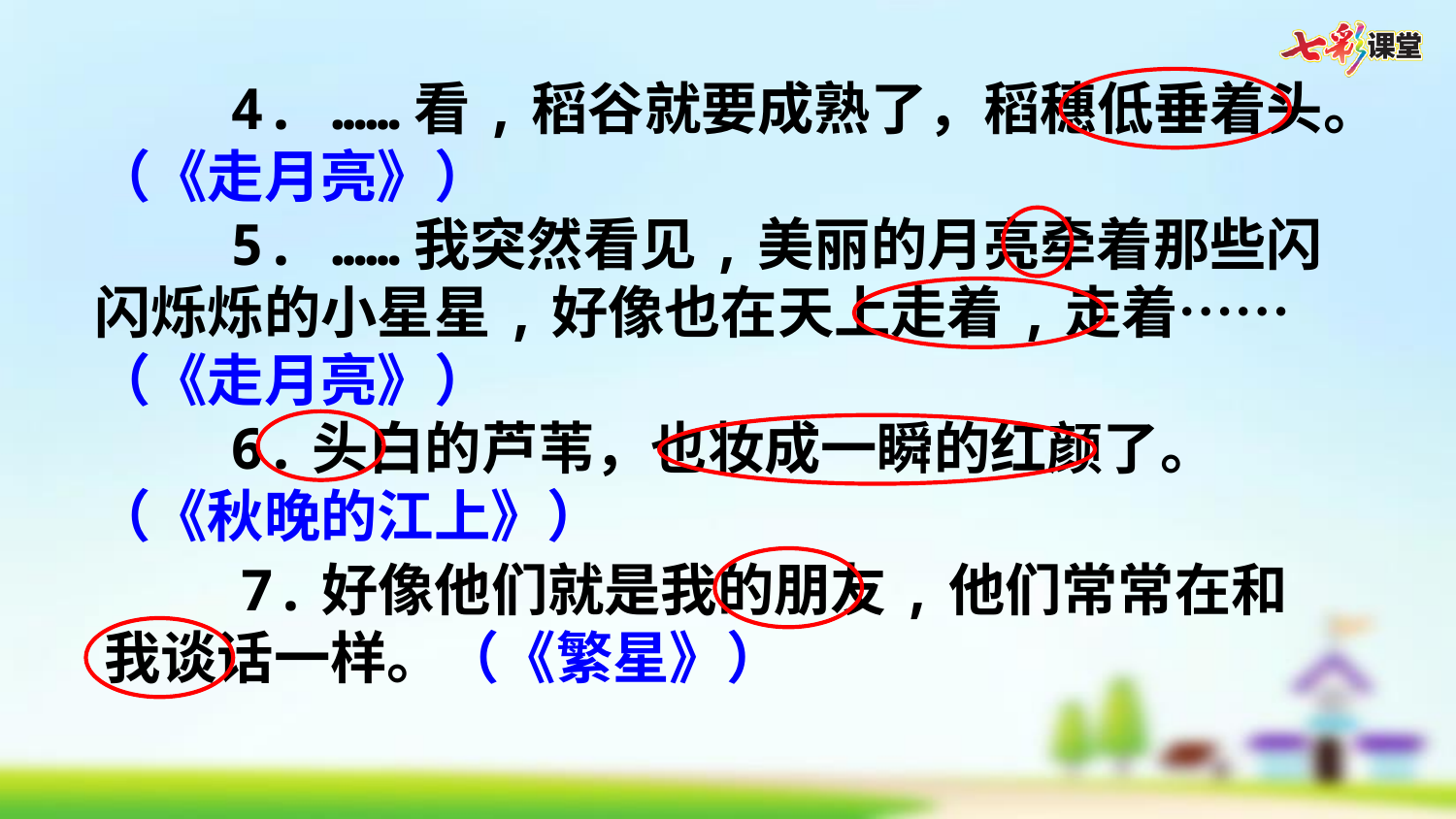

4. ……看,稻谷就要成熟了，稻穗低垂着头。（《走月亮》）
    5. ……我突然看见,美丽的月亮牵着那些闪闪烁烁的小星星,好像也在天上走着,走着…… （《走月亮》）
    6.头白的芦苇，也妆成一瞬的红颜了。 （《秋晚的江上》）

    7.好像他们就是我的朋友,他们常常在和我谈话一样。（《繁星》）